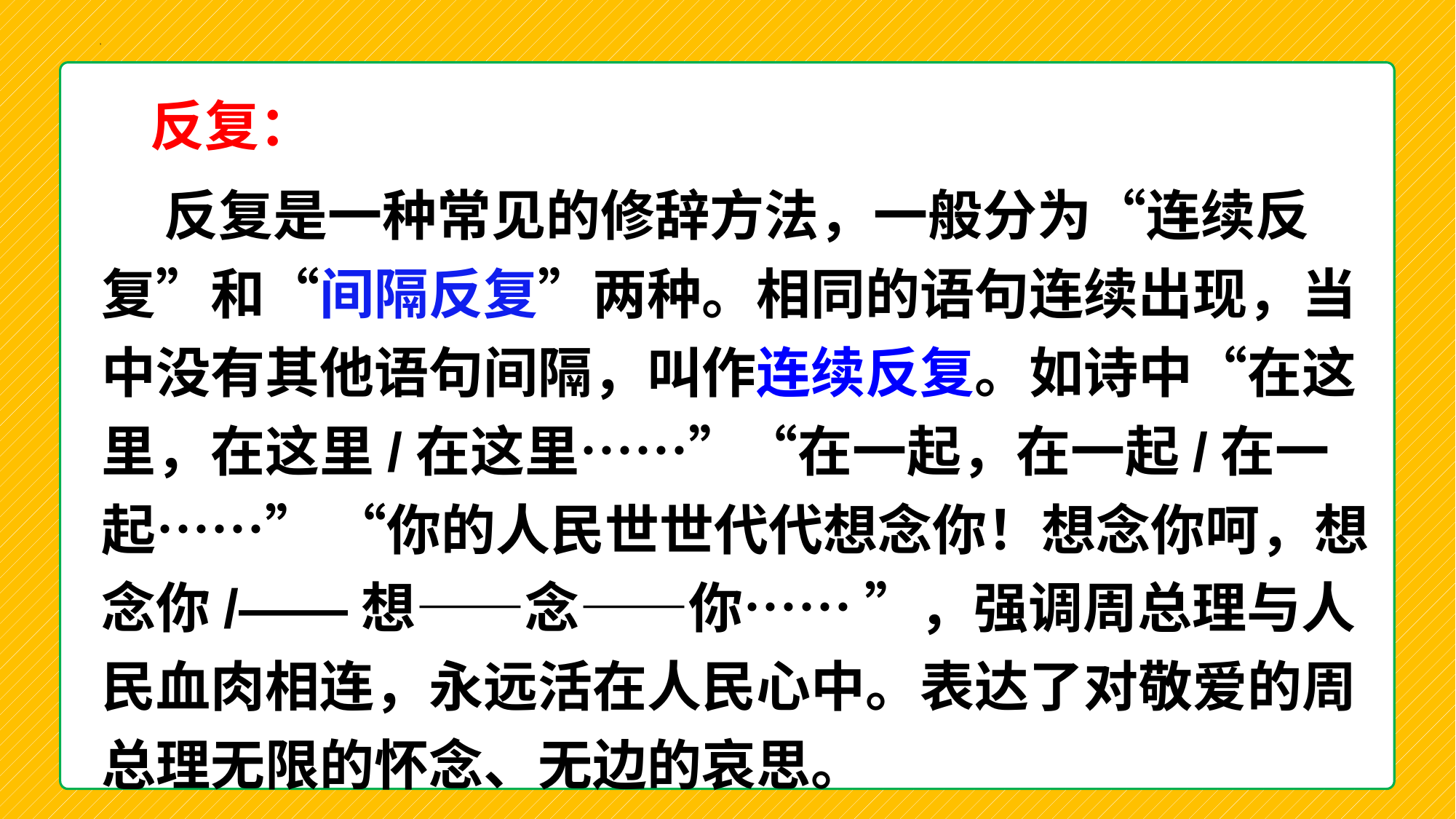

反复：
    反复是一种常见的修辞方法，一般分为“连续反复”和“间隔反复”两种。相同的语句连续出现，当中没有其他语句间隔，叫作连续反复。如诗中“在这里，在这里/在这里……”“在一起，在一起/在一起……” “你的人民世世代代想念你！想念你呵，想念你/——想——念——你…… ”，强调周总理与人民血肉相连，永远活在人民心中。表达了对敬爱的周总理无限的怀念、无边的哀思。